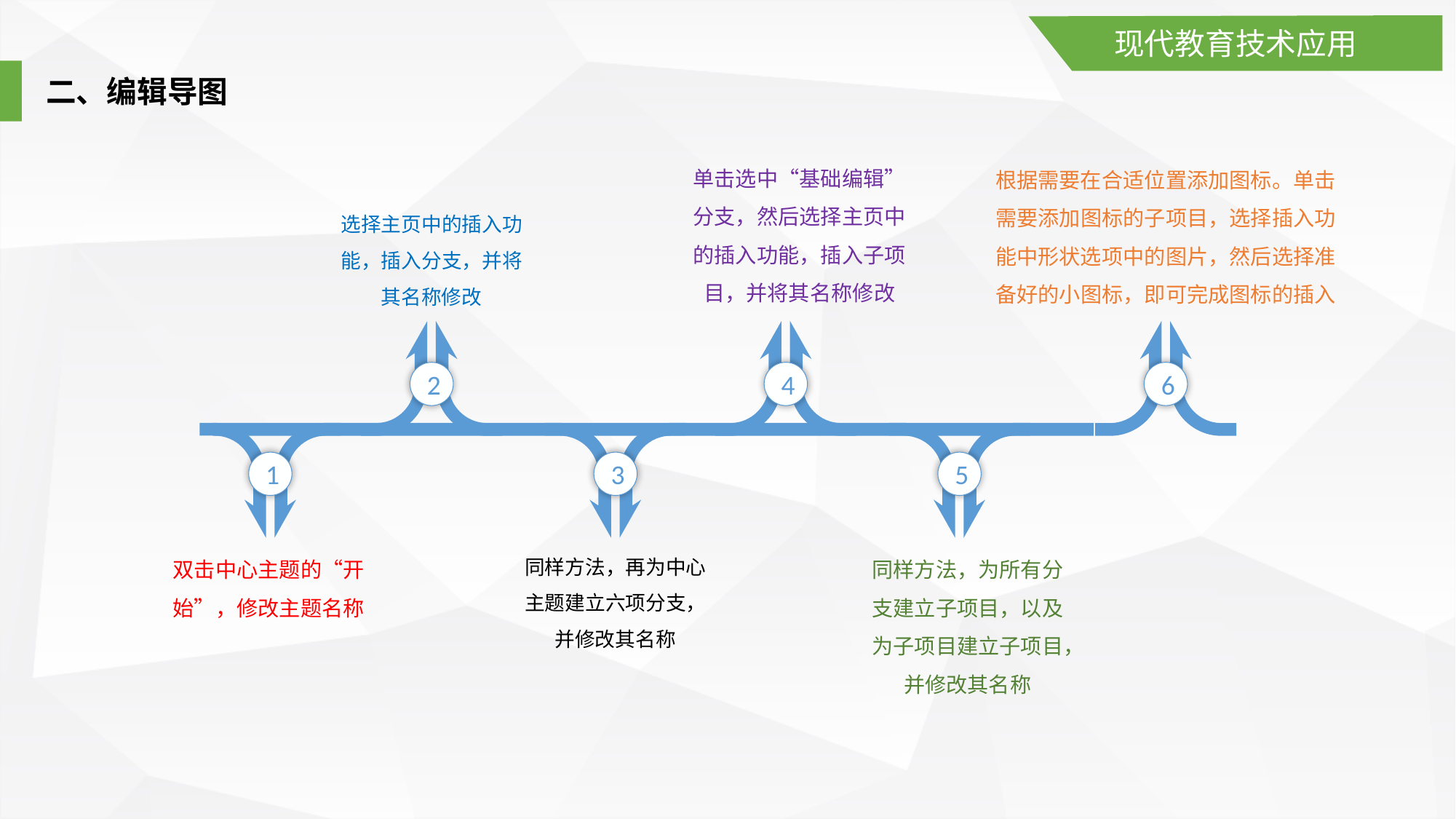

现代教育技术应用

二、编辑导图
单击选中“基础编辑”分支，然后选择主页中的插入功能，插入子项目，并将其名称修改
根据需要在合适位置添加图标。单击需要添加图标的子项目，选择插入功能中形状选项中的图片，然后选择准备好的小图标，即可完成图标的插入
选择主页中的插入功能，插入分支，并将其名称修改

2
4
6

1
3
5
同样方法，再为中心主题建立六项分支，并修改其名称
双击中心主题的“开始”，修改主题名称
同样方法，为所有分支建立子项目，以及为子项目建立子项目，并修改其名称